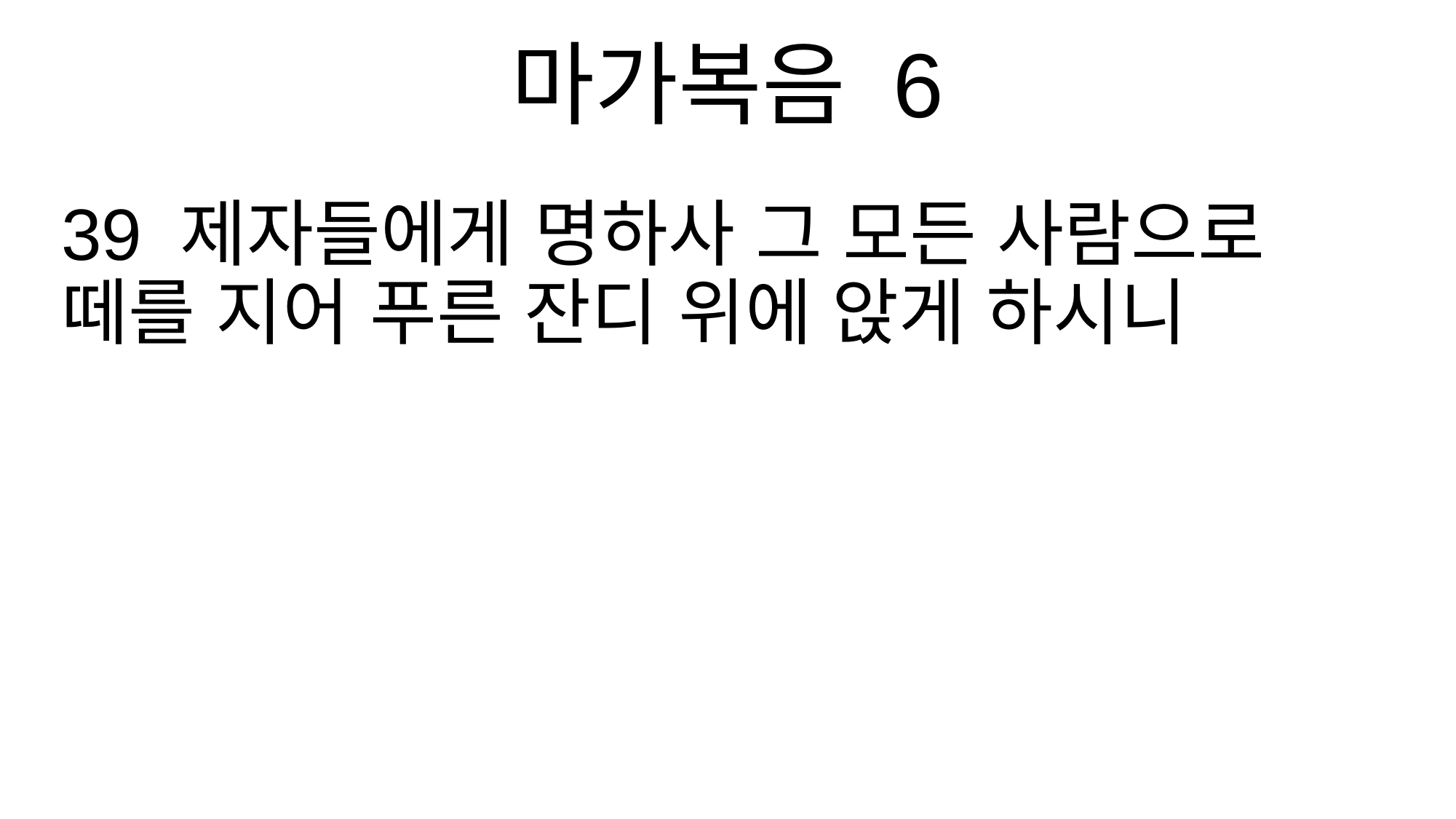

마가복음 6
39 제자들에게 명하사 그 모든 사람으로 떼를 지어 푸른 잔디 위에 앉게 하시니